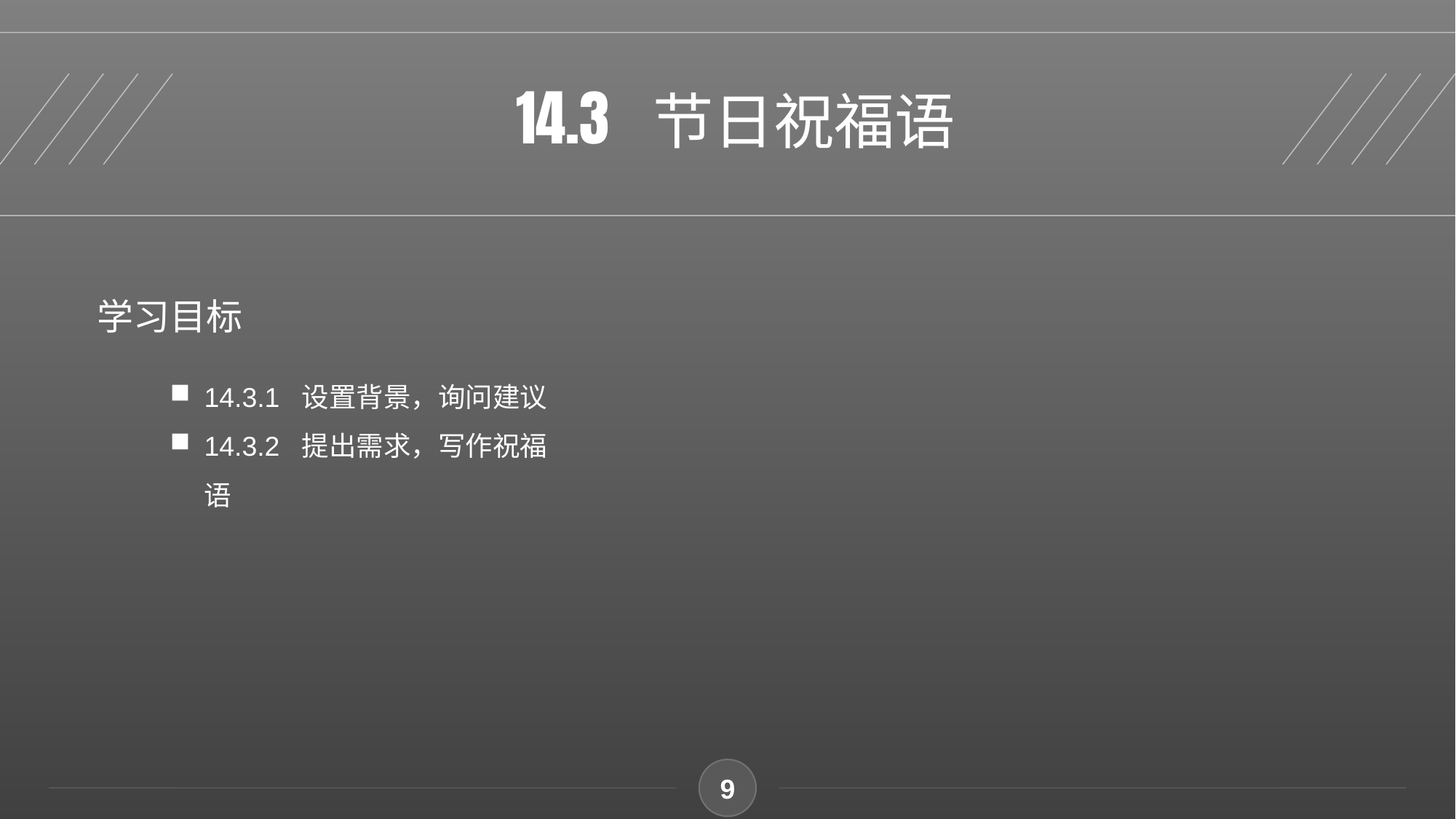

14.3  节日祝福语

学习目标
14.3.1  设置背景，询问建议
14.3.2  提出需求，写作祝福语